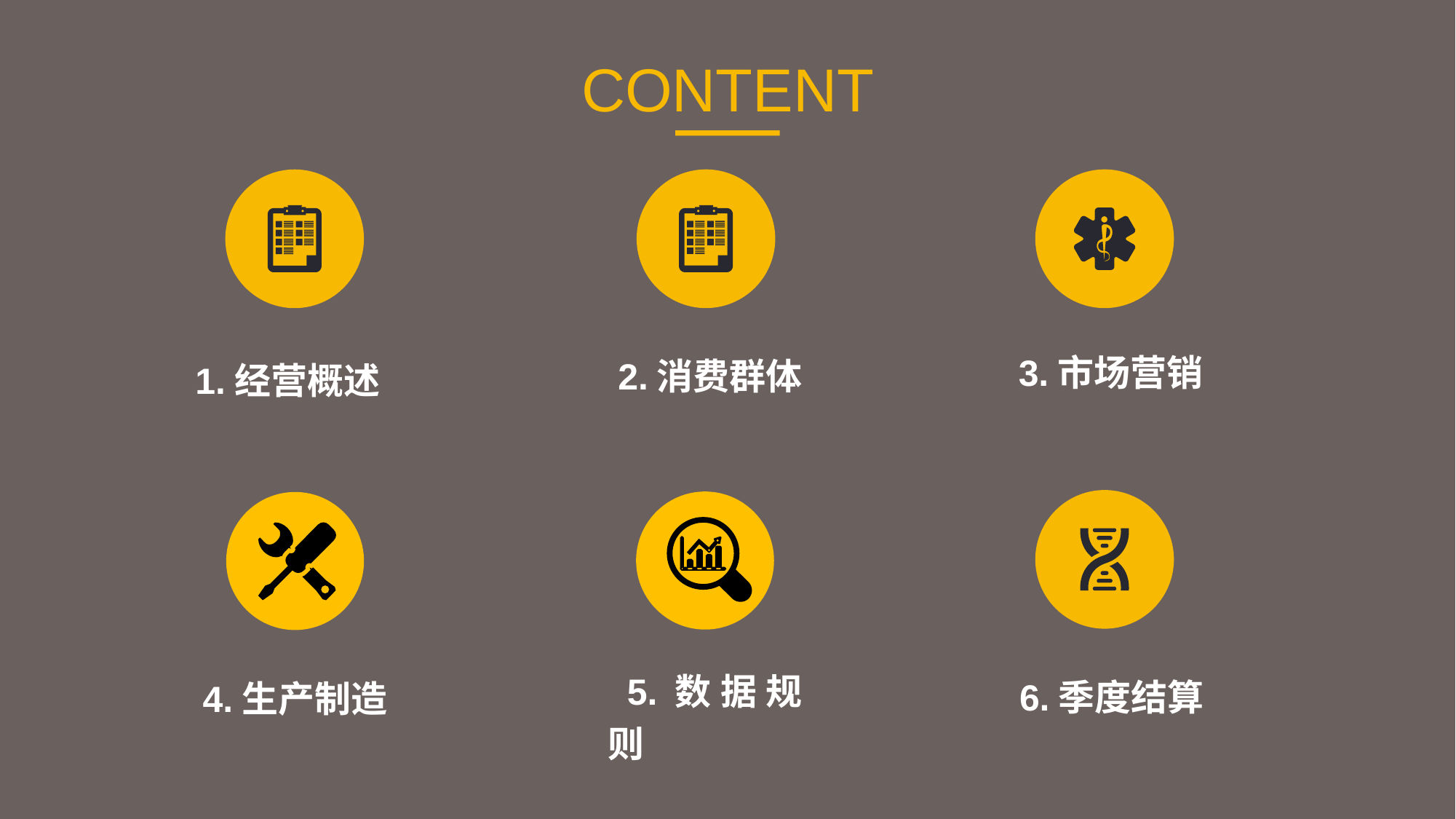

CONTENT

 3.市场营销

 2.消费群体

1.经营概述

 5.数据规则

6.季度结算

 4.生产制造